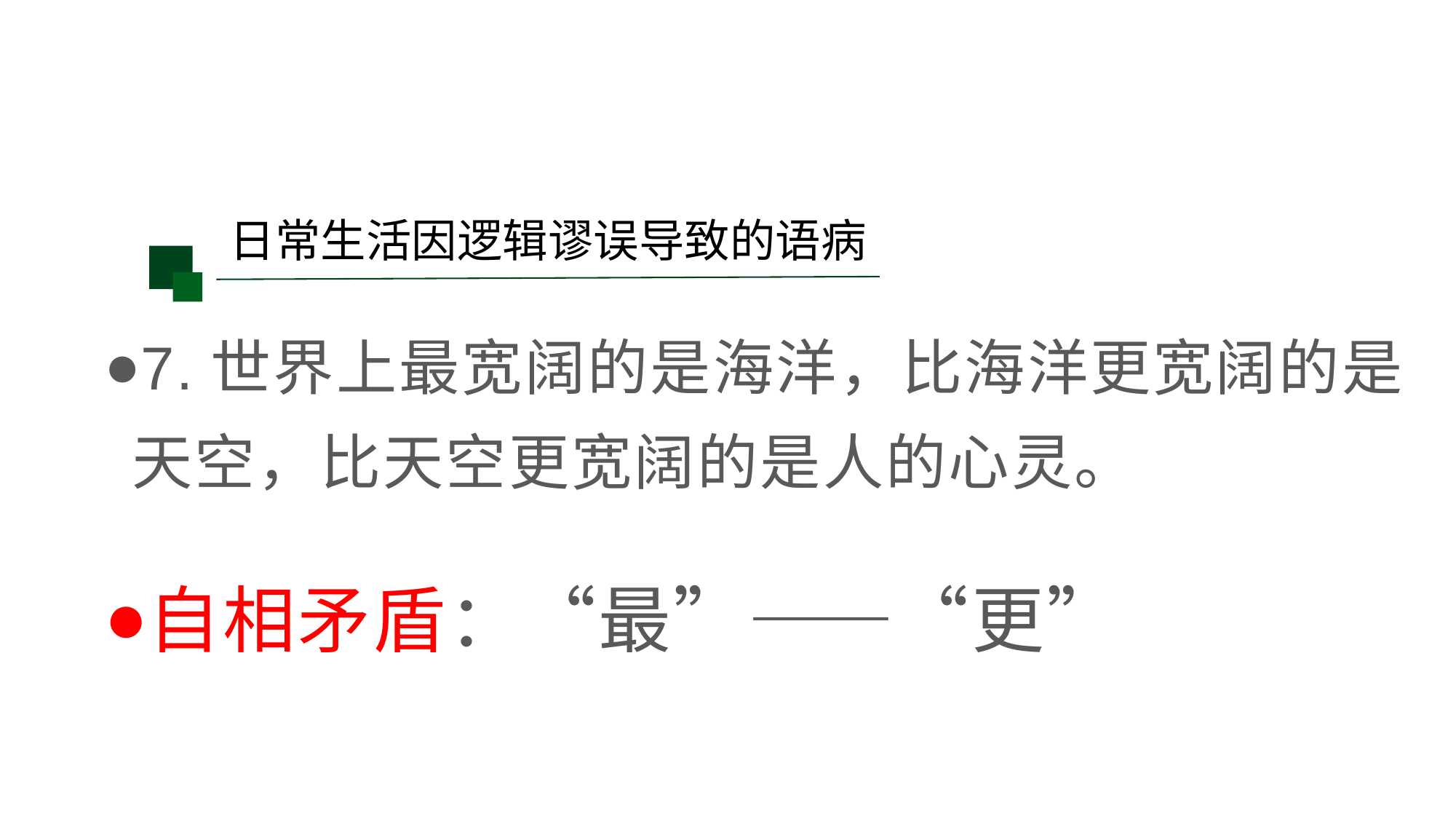

日常生活因逻辑谬误导致的语病

7.世界上最宽阔的是海洋，比海洋更宽阔的是天空，比天空更宽阔的是人的心灵。
自相矛盾：“最”——“更”